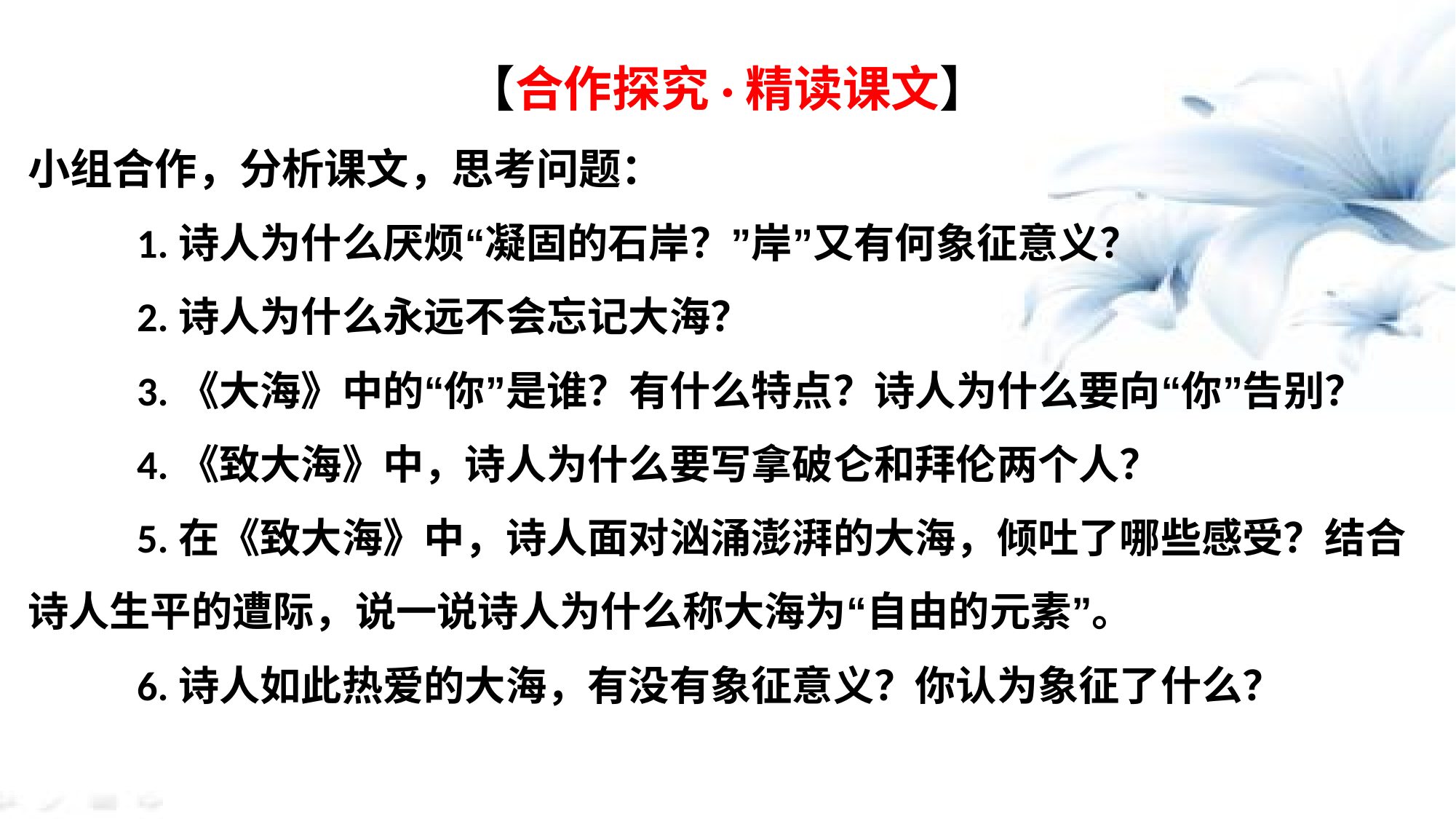

【合作探究·精读课文】
小组合作，分析课文，思考问题：
	1.诗人为什么厌烦“凝固的石岸？”岸”又有何象征意义？
	2.诗人为什么永远不会忘记大海？
	3.《大海》中的“你”是谁？有什么特点？诗人为什么要向“你”告别？	4.《致大海》中，诗人为什么要写拿破仑和拜伦两个人？
	5.在《致大海》中，诗人面对汹涌澎湃的大海，倾吐了哪些感受？结合诗人生平的遭际，说一说诗人为什么称大海为“自由的元素”。
	6.诗人如此热爱的大海，有没有象征意义？你认为象征了什么？